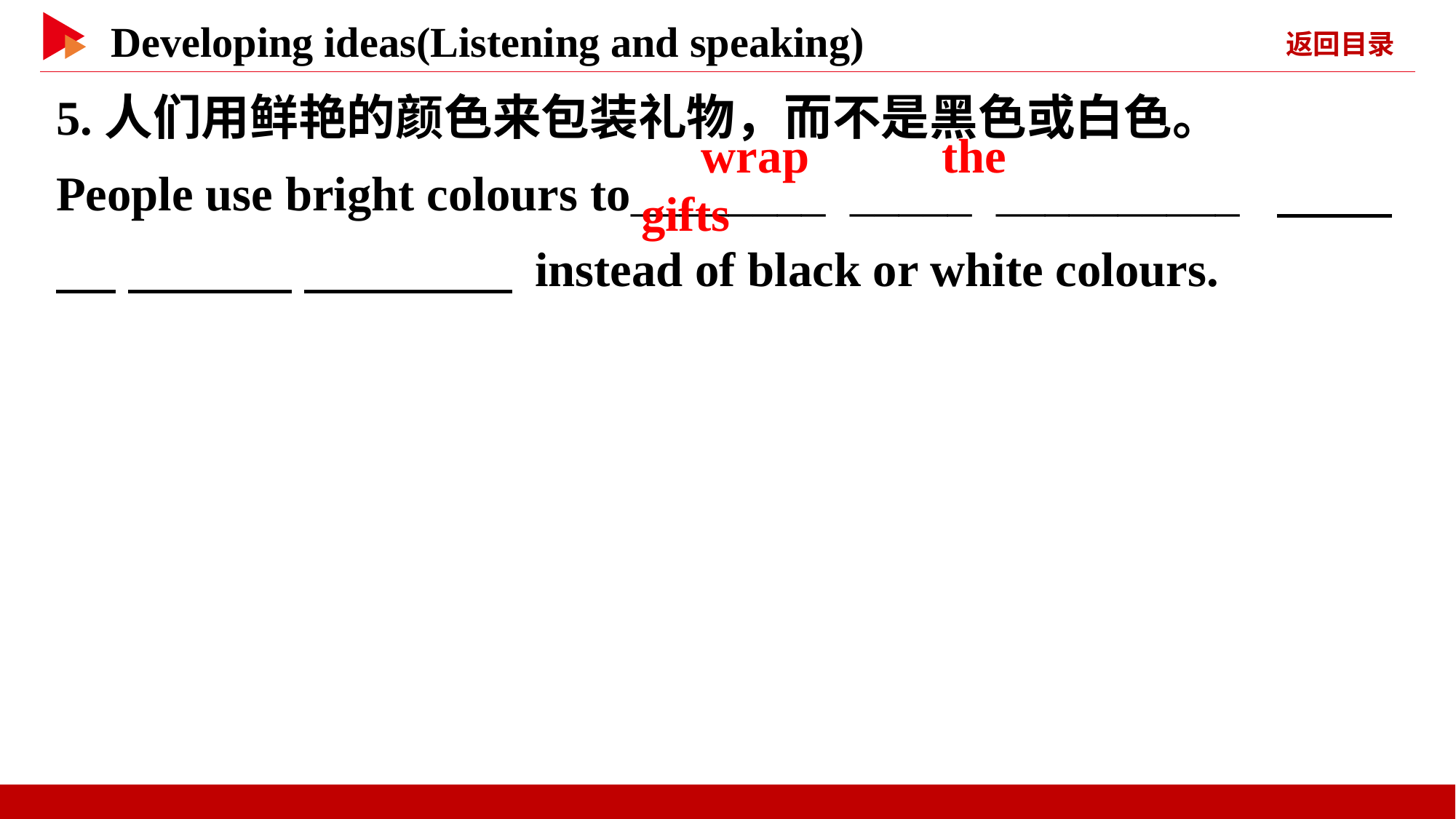

5.人们用鲜艳的颜色来包装礼物，而不是黑色或白色。
People use bright colours to________  _____  __________  　        　 　      　 　          　 instead of black or white colours.
　wrap　 　the　 　gifts